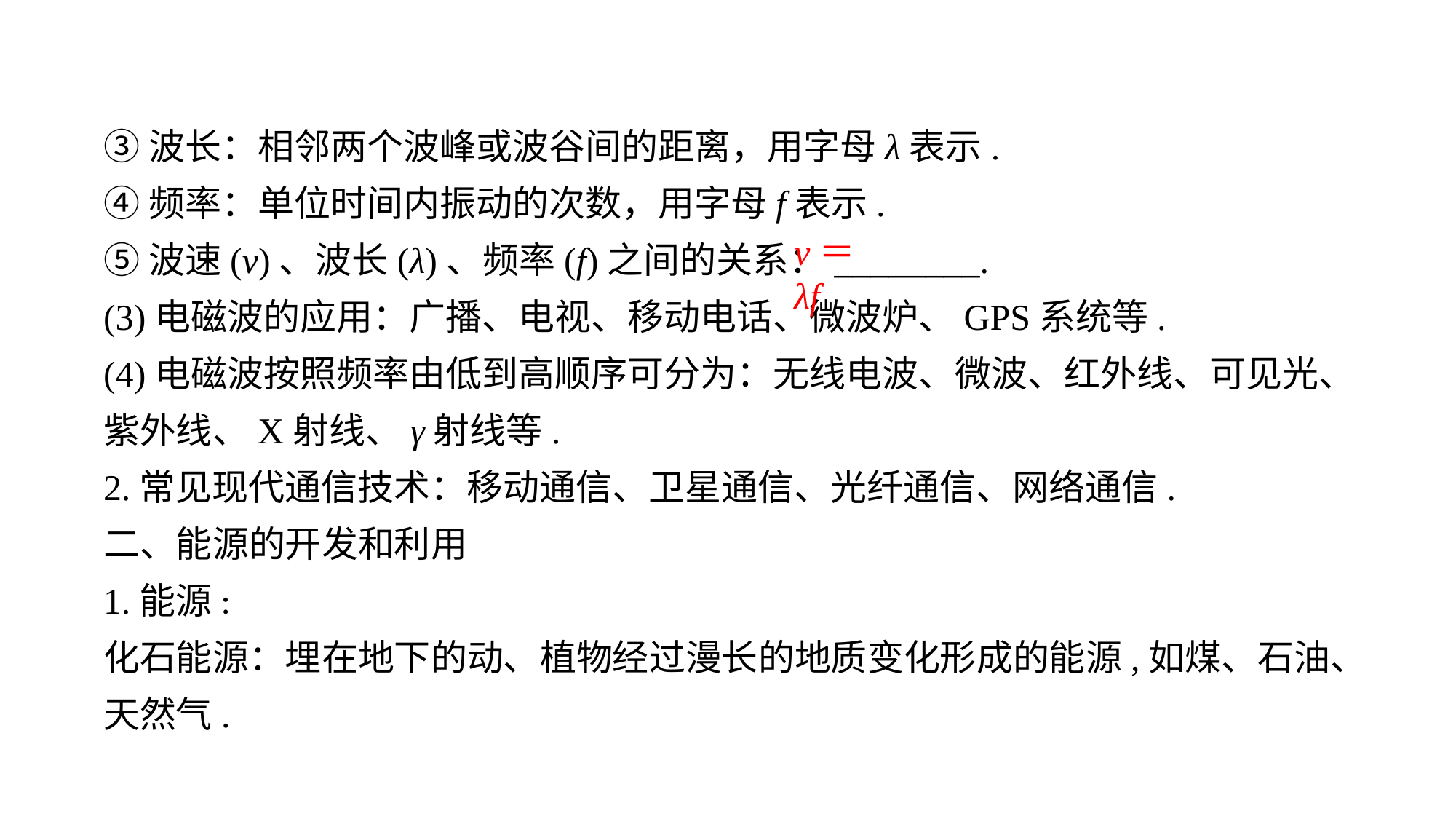

③波长：相邻两个波峰或波谷间的距离，用字母λ表示.
④频率：单位时间内振动的次数，用字母f表示.
⑤波速(v)、波长(λ)、频率(f)之间的关系：________.
(3)电磁波的应用：广播、电视、移动电话、微波炉、GPS系统等.
(4)电磁波按照频率由低到高顺序可分为：无线电波、微波、红外线、可见光、紫外线、X射线、γ射线等.
2.常见现代通信技术：移动通信、卫星通信、光纤通信、网络通信.
二、能源的开发和利用
1.能源:
化石能源：埋在地下的动、植物经过漫长的地质变化形成的能源,如煤、石油、天然气.
v＝λf